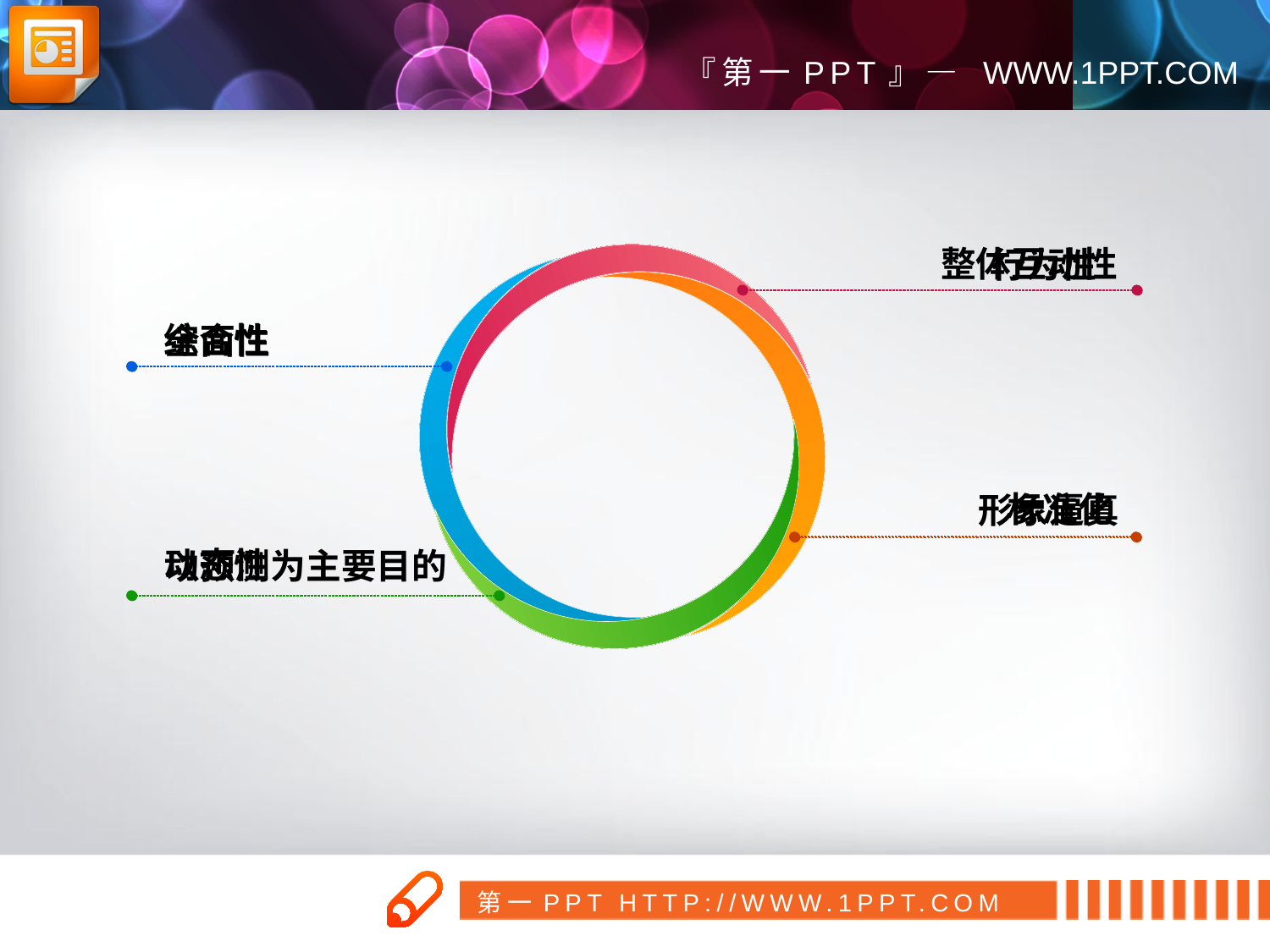

整体互动性
行为性

综合性
全面性
标准化
形象逼真
动态性
以预测为主要目的